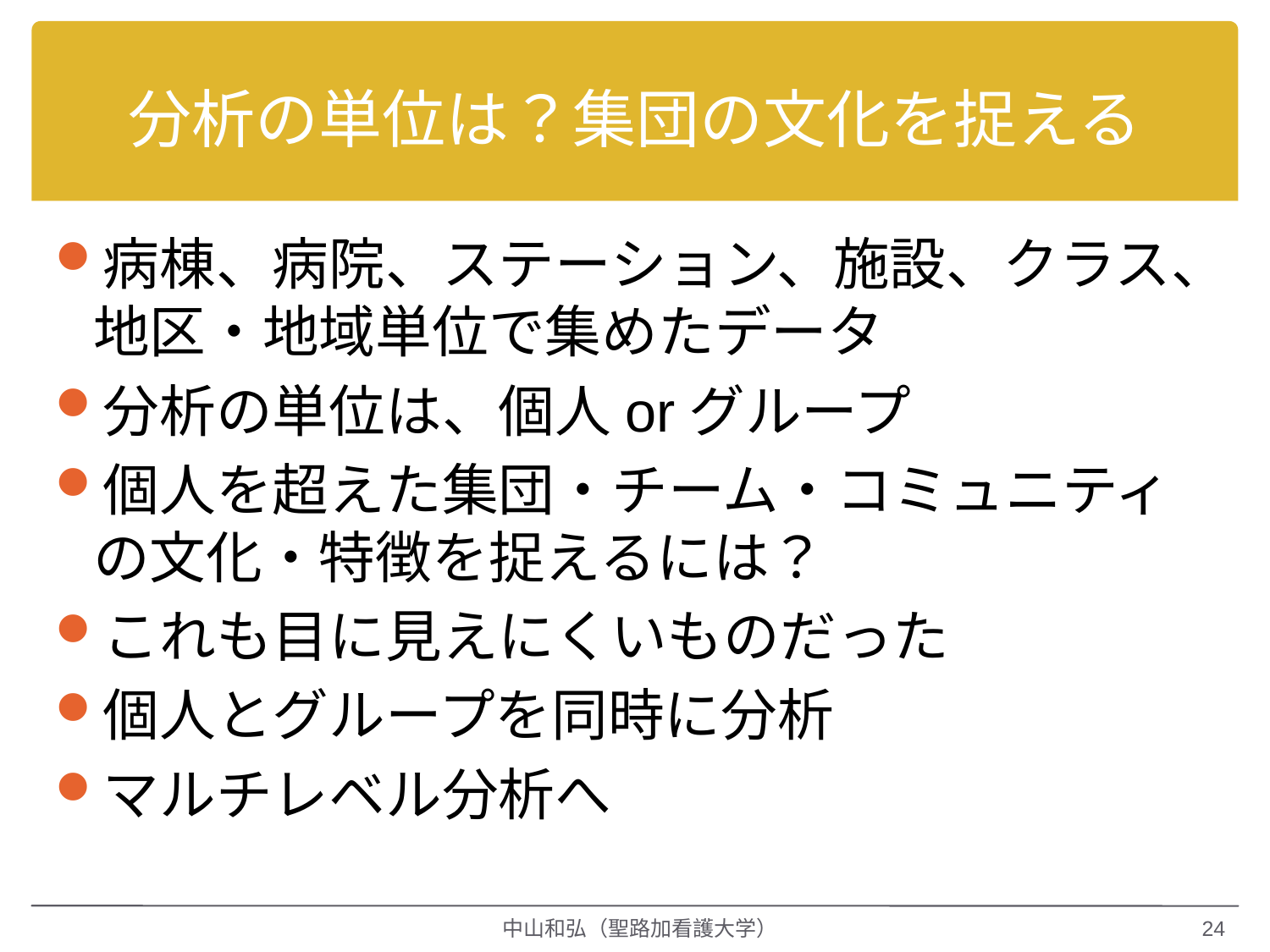

# 分析の単位は？集団の文化を捉える
病棟、病院、ステーション、施設、クラス、地区・地域単位で集めたデータ
分析の単位は、個人orグループ
個人を超えた集団・チーム・コミュニティの文化・特徴を捉えるには？
これも目に見えにくいものだった
個人とグループを同時に分析
マルチレベル分析へ

中山和弘（聖路加看護大学）
24